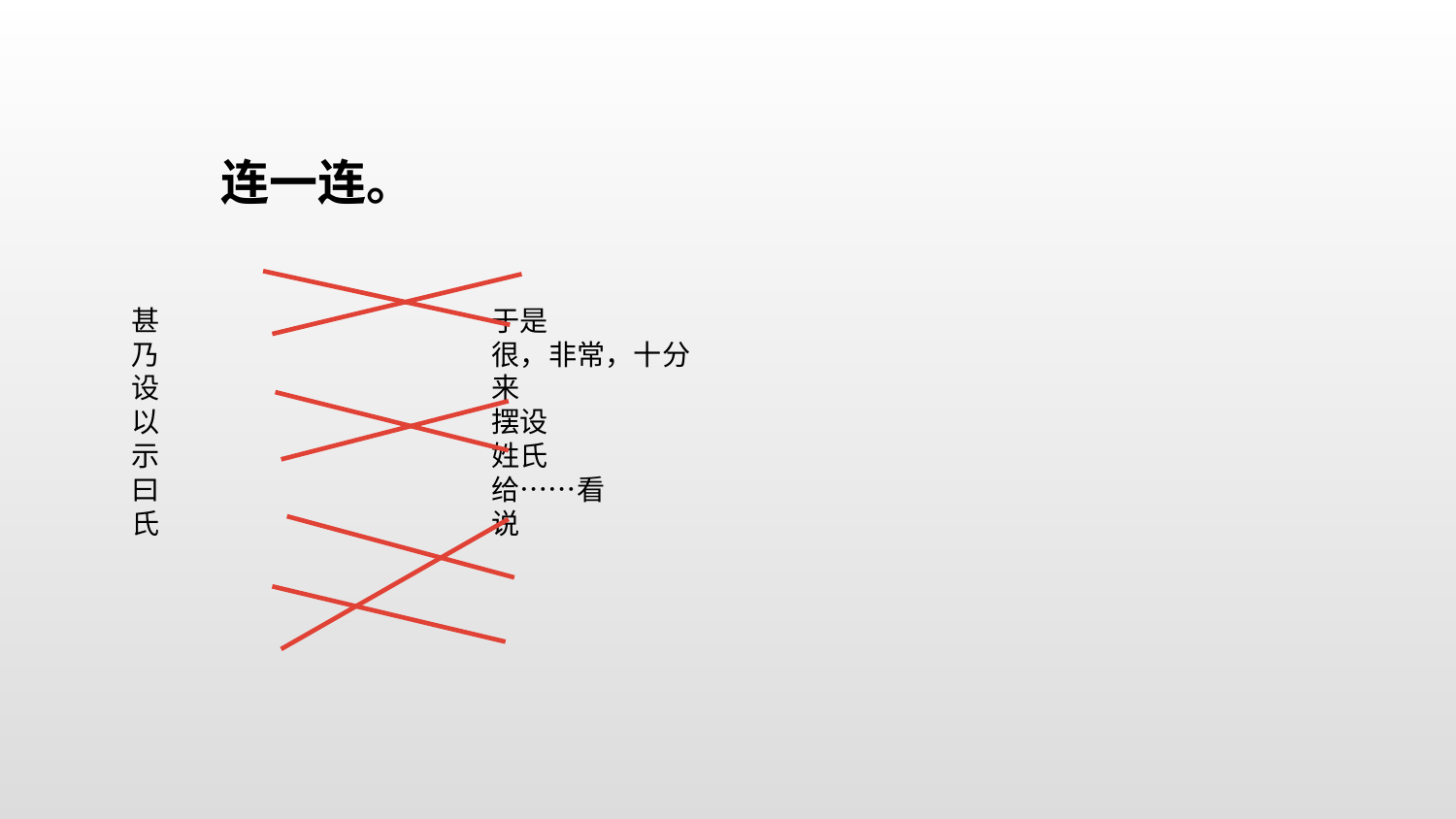

连一连。
           甚			于是
           乃			很，非常，十分
           设			来
           以			摆设
           示			姓氏
           曰			给……看
           氏			说